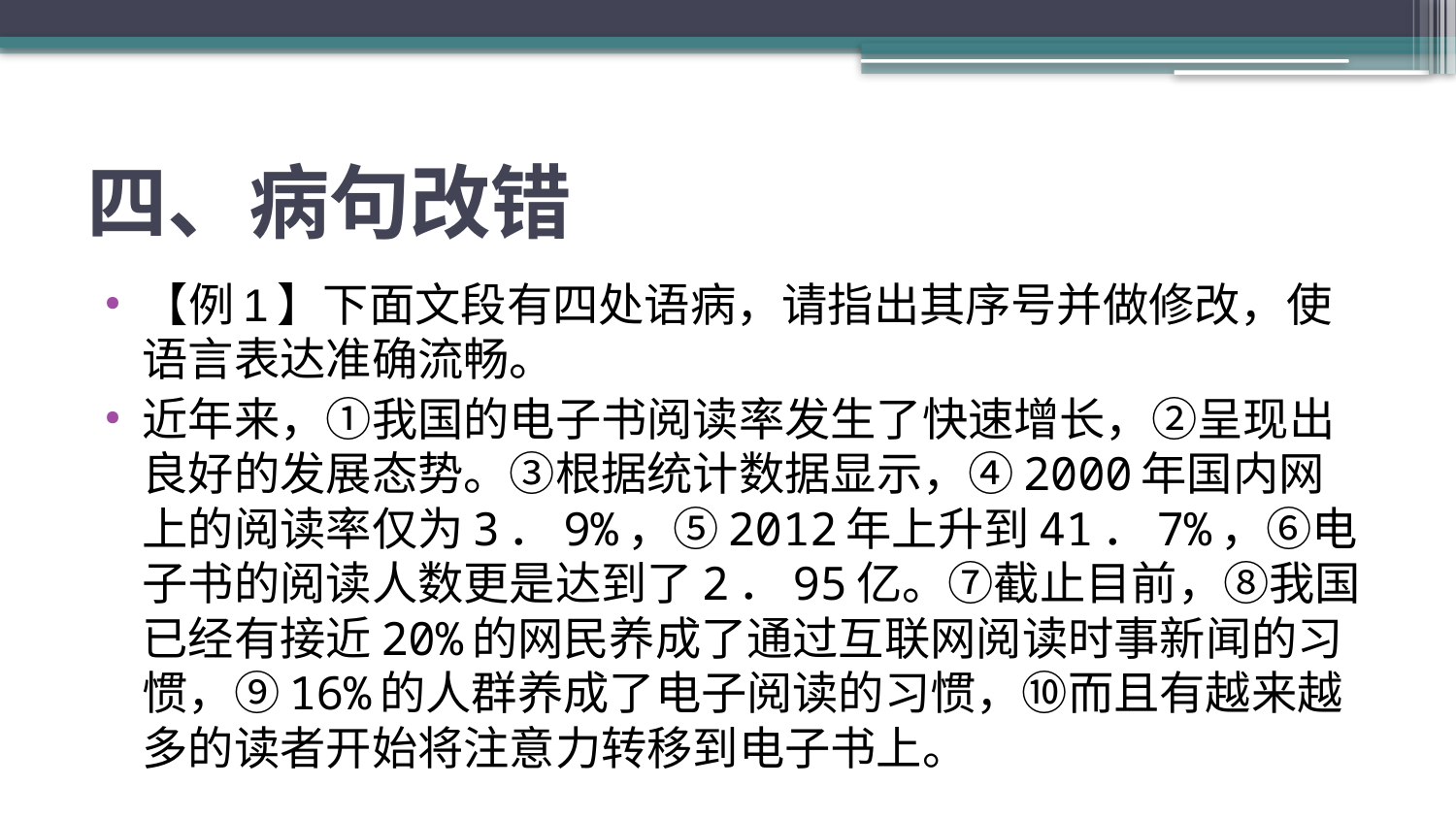

# 四、病句改错
【例1】下面文段有四处语病，请指出其序号并做修改，使语言表达准确流畅。
近年来，①我国的电子书阅读率发生了快速增长，②呈现出良好的发展态势。③根据统计数据显示，④2000年国内网上的阅读率仅为3．9%，⑤2012年上升到41．7%，⑥电子书的阅读人数更是达到了2．95亿。⑦截止目前，⑧我国已经有接近20%的网民养成了通过互联网阅读时事新闻的习惯，⑨16%的人群养成了电子阅读的习惯，⑩而且有越来越多的读者开始将注意力转移到电子书上。